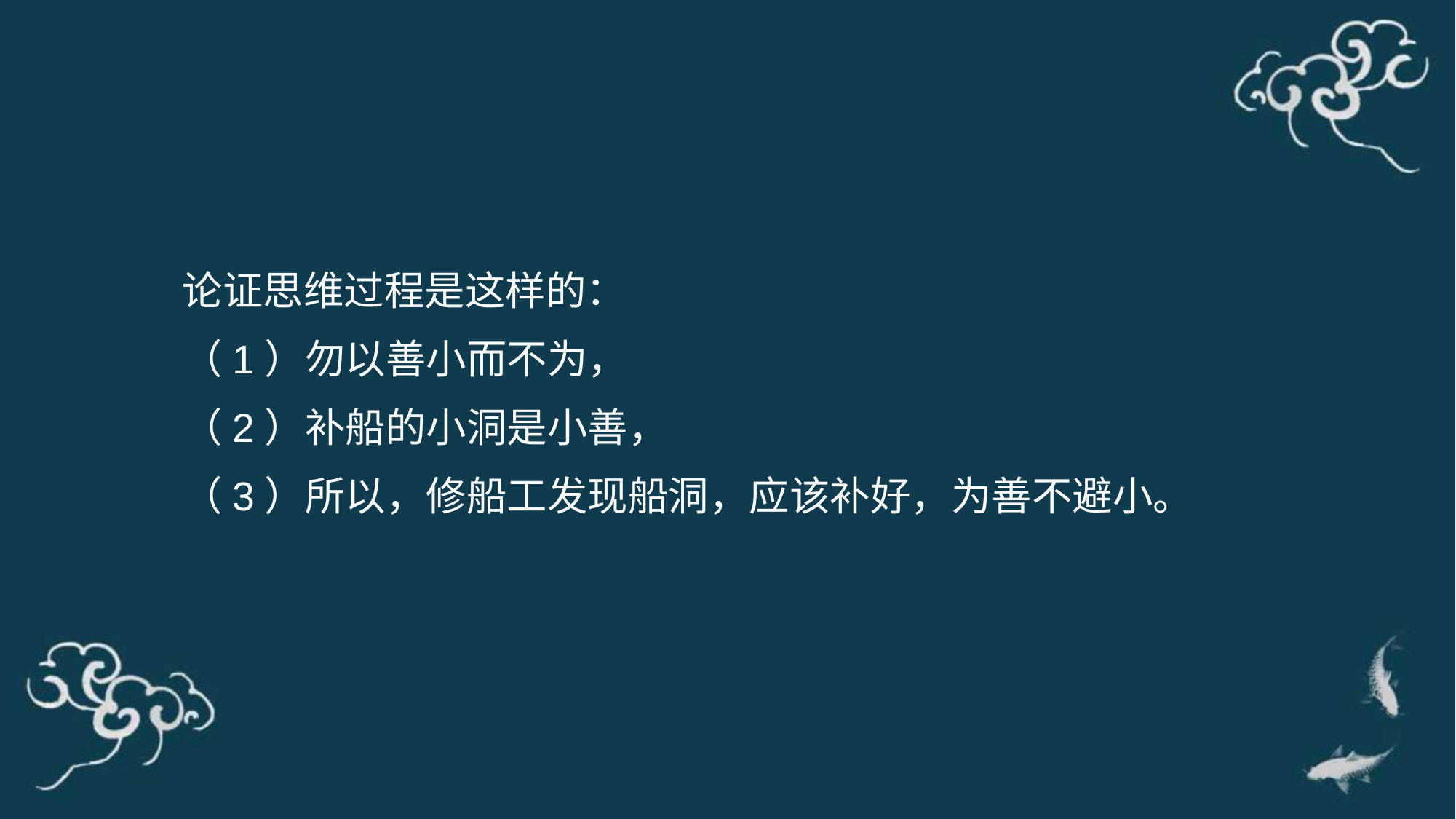

论证思维过程是这样的：
（1）勿以善小而不为，
（2）补船的小洞是小善，
（3）所以，修船工发现船洞，应该补好，为善不避小。